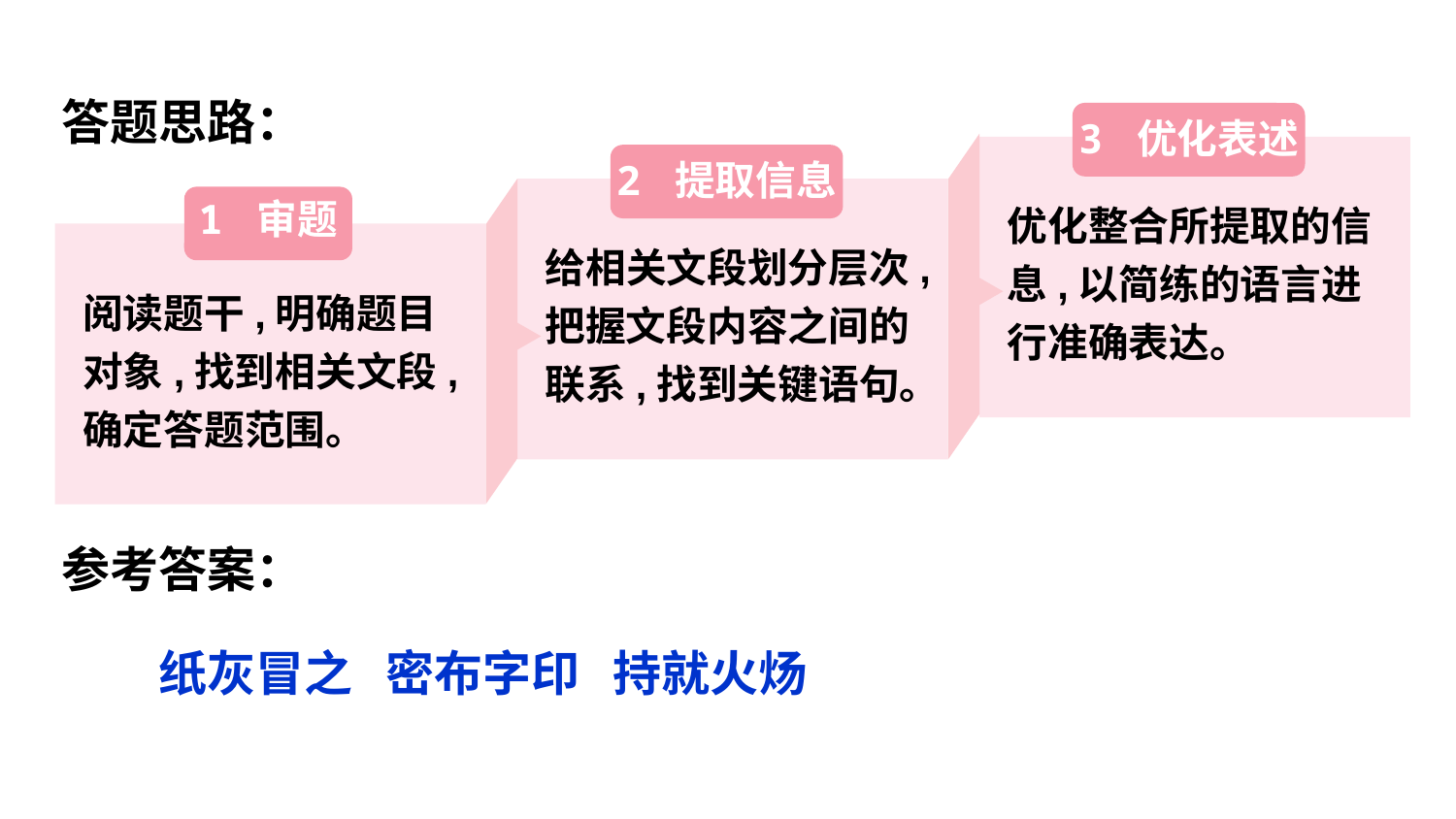

答题思路：

3 优化表述

优化整合所提取的信息,以简练的语言进行准确表达。

2 提取信息

给相关文段划分层次,把握文段内容之间的联系,找到关键语句。

1 审题

阅读题干,明确题目对象,找到相关文段,确定答题范围。
参考答案：
纸灰冒之   密布字印   持就火炀